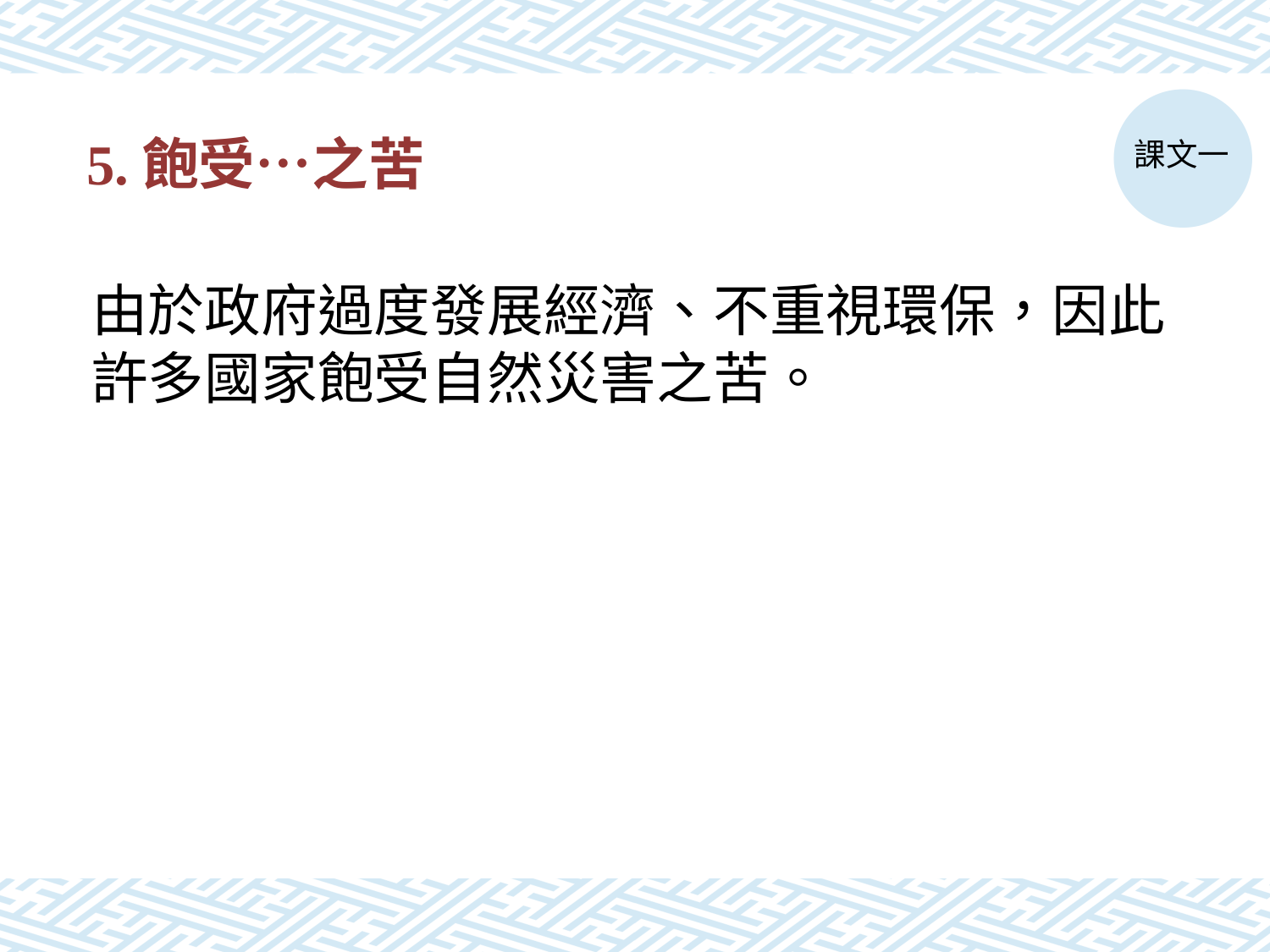

課文一
# 5.飽受…之苦
由於政府過度發展經濟、不重視環保，因此許多國家飽受自然災害之苦。